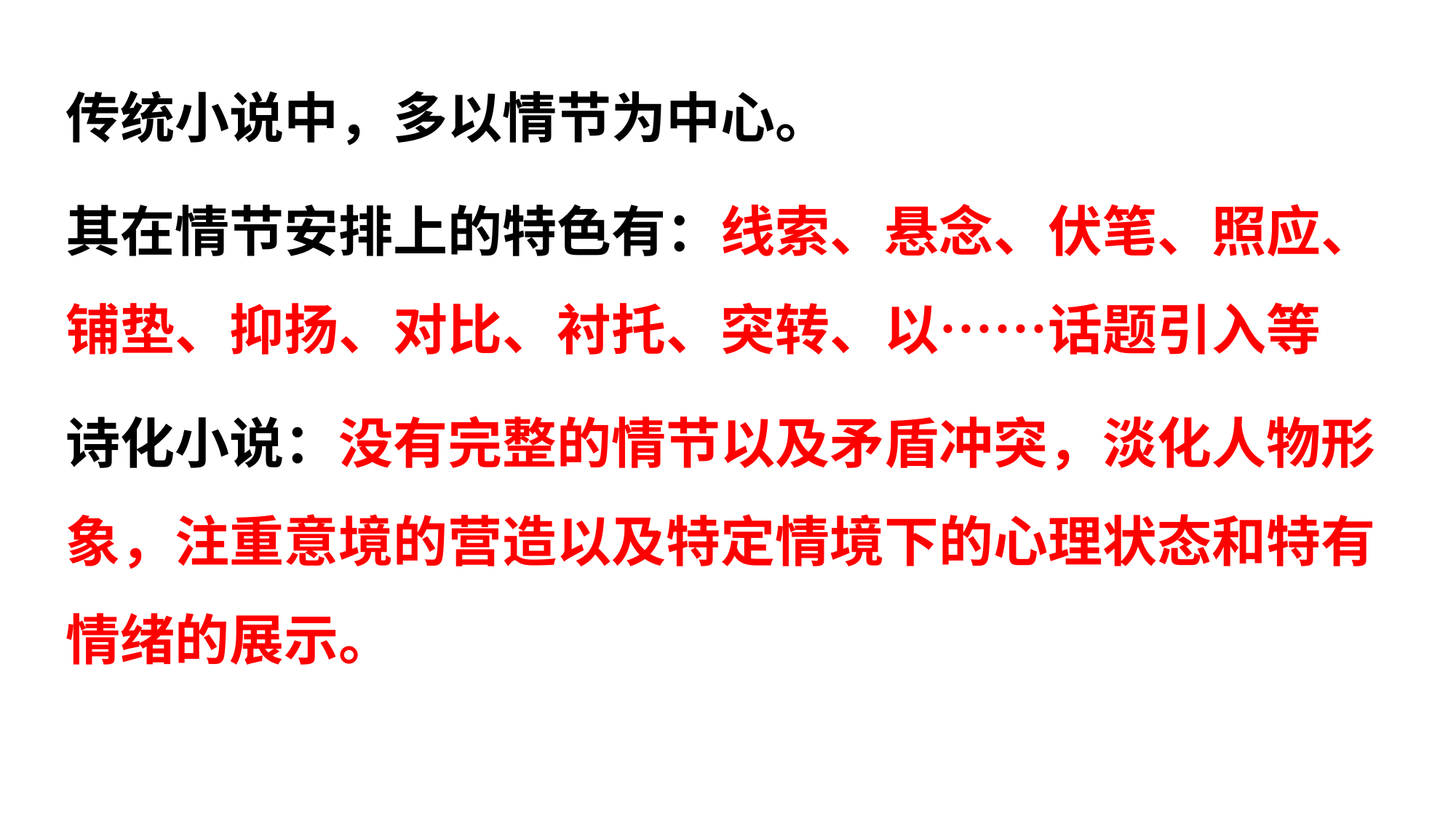

传统小说中，多以情节为中心。
其在情节安排上的特色有：线索、悬念、伏笔、照应、铺垫、抑扬、对比、衬托、突转、以……话题引入等
诗化小说：没有完整的情节以及矛盾冲突，淡化人物形象，注重意境的营造以及特定情境下的心理状态和特有情绪的展示。